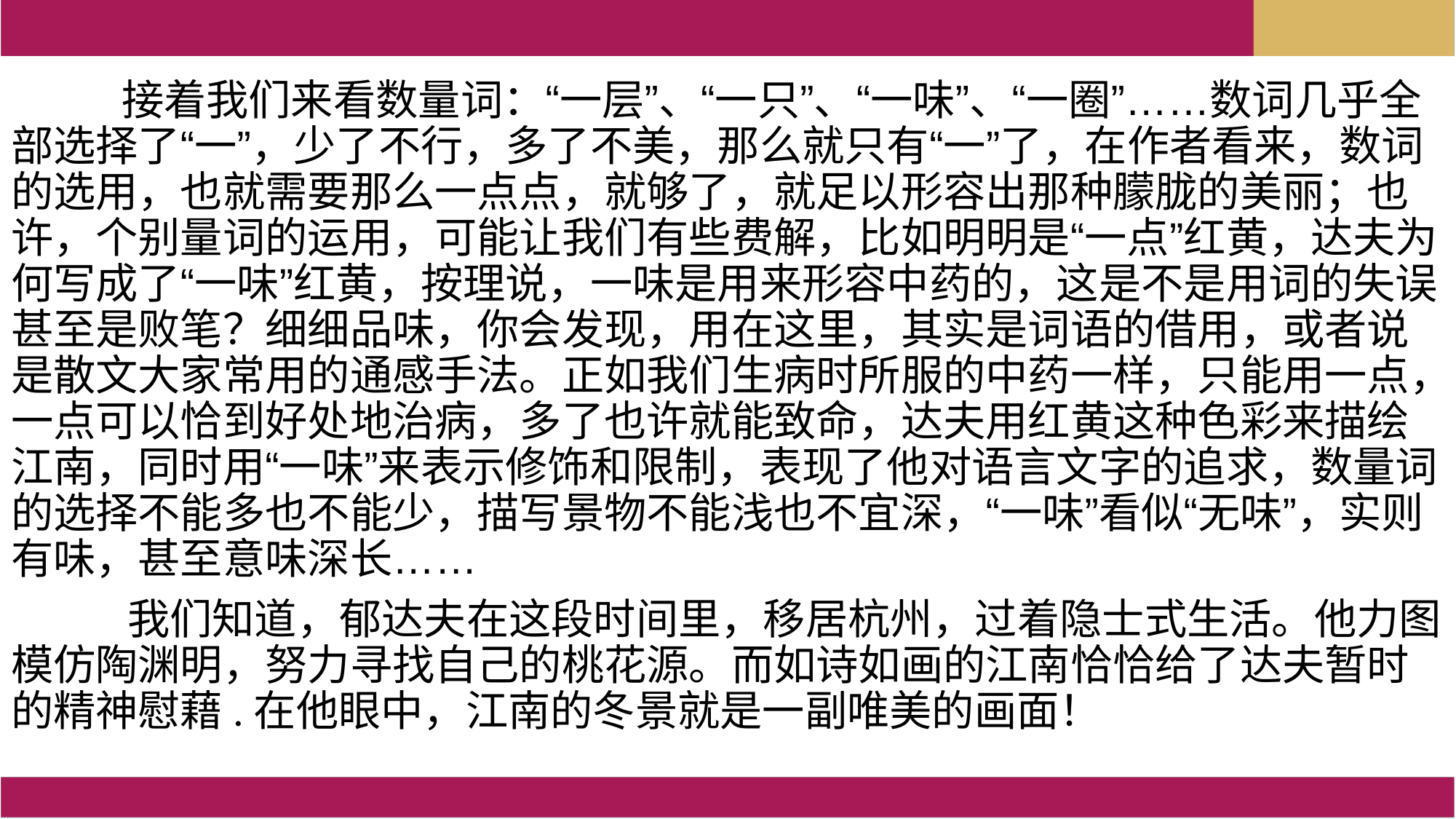

接着我们来看数量词：“一层”、“一只”、“一味”、“一圈”……数词几乎全部选择了“一”，少了不行，多了不美，那么就只有“一”了，在作者看来，数词的选用，也就需要那么一点点，就够了，就足以形容出那种朦胧的美丽；也许，个别量词的运用，可能让我们有些费解，比如明明是“一点”红黄，达夫为何写成了“一味”红黄，按理说，一味是用来形容中药的，这是不是用词的失误甚至是败笔？细细品味，你会发现，用在这里，其实是词语的借用，或者说是散文大家常用的通感手法。正如我们生病时所服的中药一样，只能用一点，一点可以恰到好处地治病，多了也许就能致命，达夫用红黄这种色彩来描绘江南，同时用“一味”来表示修饰和限制，表现了他对语言文字的追求，数量词的选择不能多也不能少，描写景物不能浅也不宜深，“一味”看似“无味”，实则有味，甚至意味深长……
         我们知道，郁达夫在这段时间里，移居杭州，过着隐士式生活。他力图模仿陶渊明，努力寻找自己的桃花源。而如诗如画的江南恰恰给了达夫暂时的精神慰藉.在他眼中，江南的冬景就是一副唯美的画面！